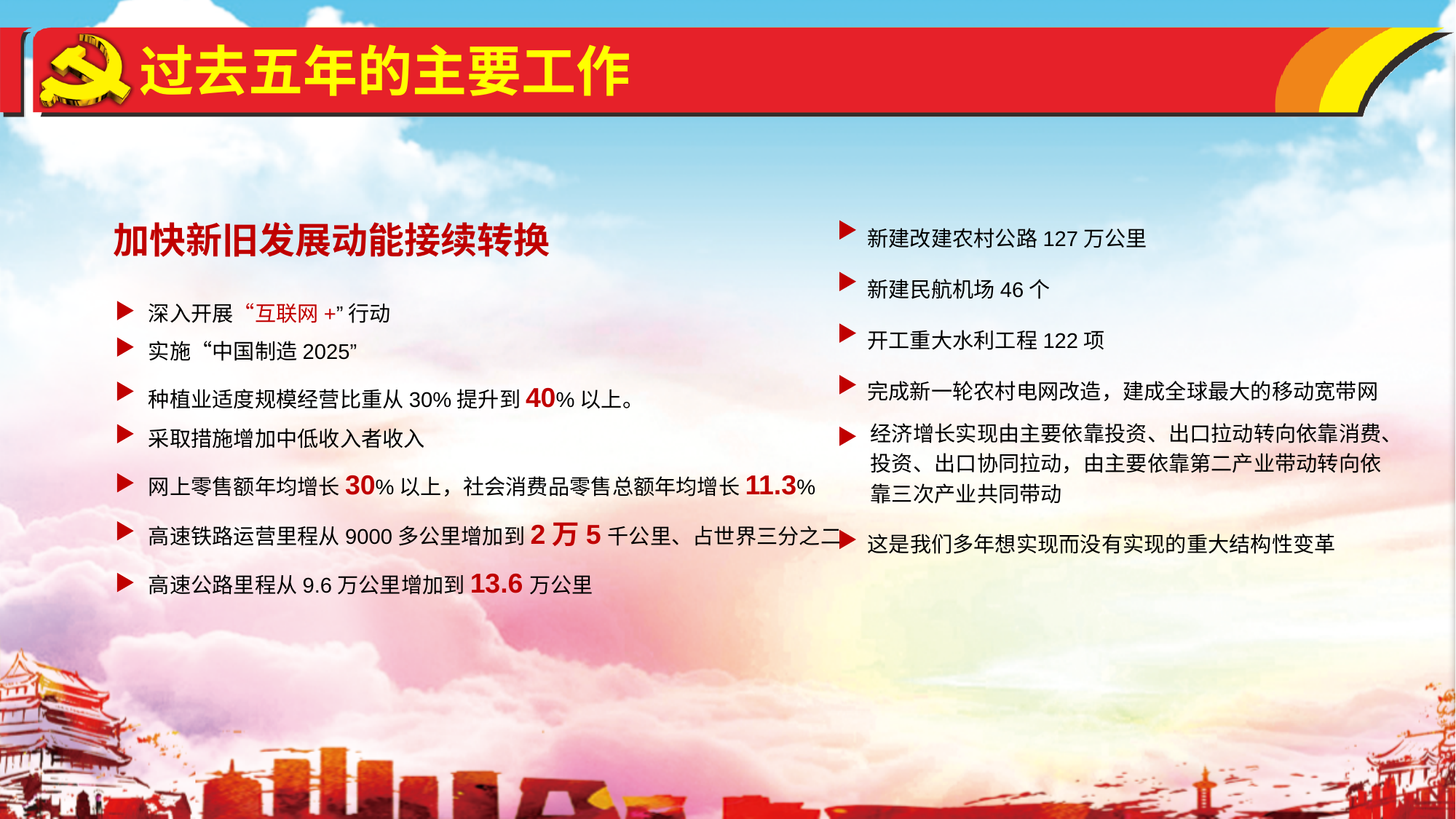

过去五年的主要工作
新建改建农村公路127万公里
新建民航机场46个
开工重大水利工程122项
完成新一轮农村电网改造，建成全球最大的移动宽带网

这是我们多年想实现而没有实现的重大结构性变革
加快新旧发展动能接续转换

深入开展“互联网+”行动
实施“中国制造2025”
种植业适度规模经营比重从30%提升到40%以上。
采取措施增加中低收入者收入
网上零售额年均增长30%以上，社会消费品零售总额年均增长11.3%
高速铁路运营里程从9000多公里增加到2万5千公里、占世界三分之二
高速公路里程从9.6万公里增加到13.6万公里

经济增长实现由主要依靠投资、出口拉动转向依靠消费、投资、出口协同拉动，由主要依靠第二产业带动转向依靠三次产业共同带动